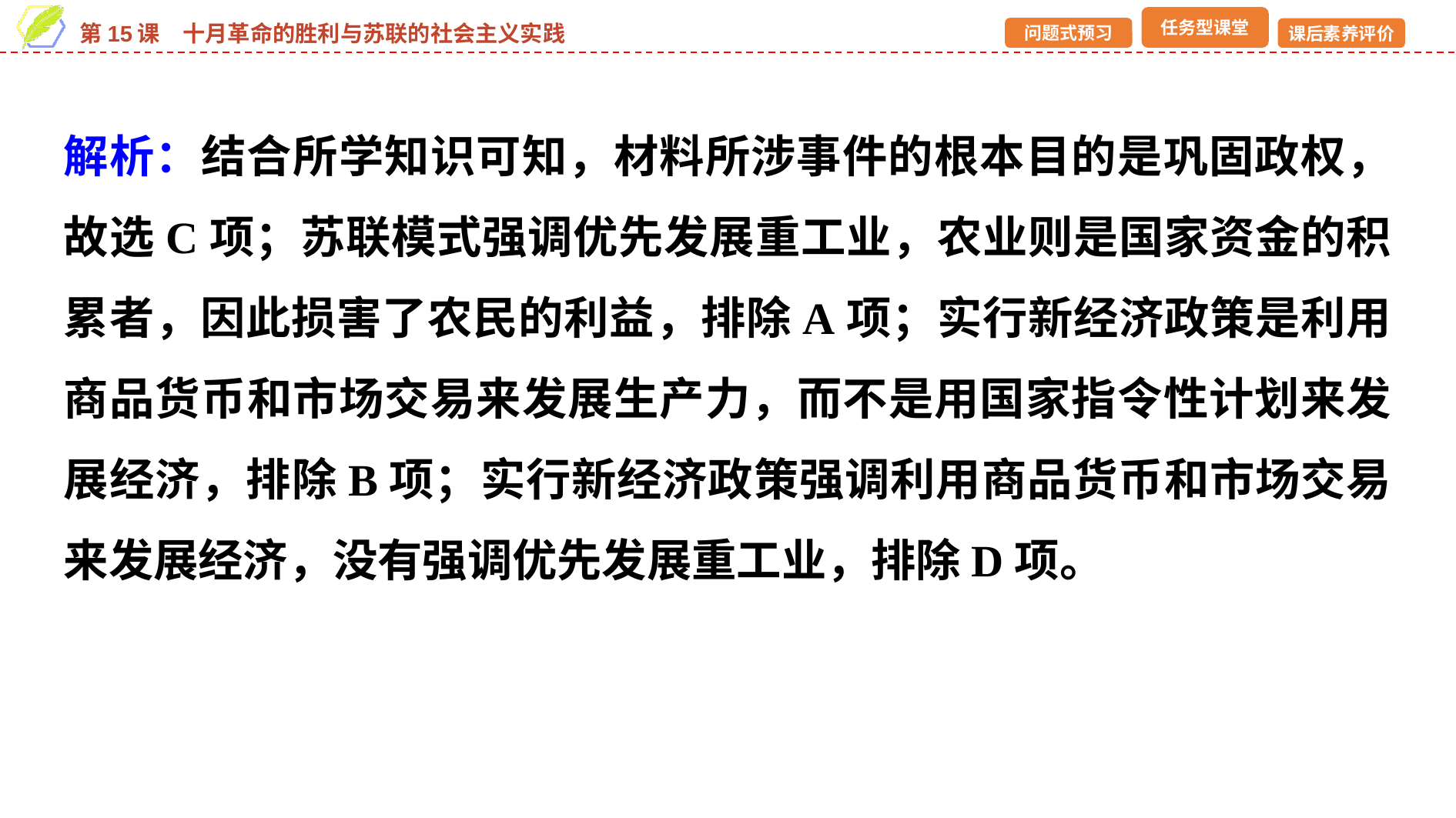

解析：结合所学知识可知，材料所涉事件的根本目的是巩固政权，故选C项；苏联模式强调优先发展重工业，农业则是国家资金的积累者，因此损害了农民的利益，排除A项；实行新经济政策是利用商品货币和市场交易来发展生产力，而不是用国家指令性计划来发展经济，排除B项；实行新经济政策强调利用商品货币和市场交易来发展经济，没有强调优先发展重工业，排除D项。